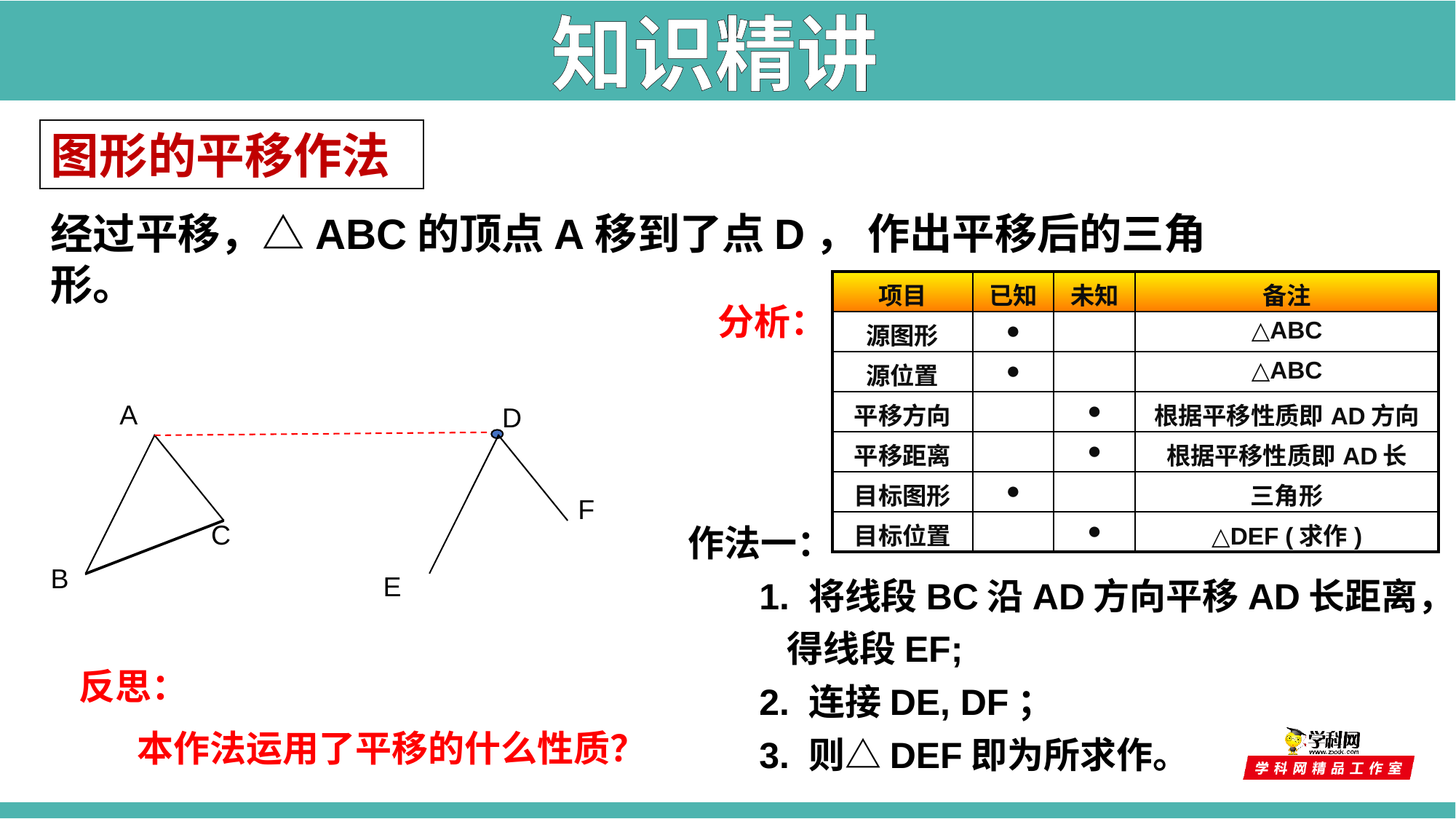

知识精讲
图形的平移作法
经过平移，△ABC的顶点A移到了点D， 作出平移后的三角形。
| 项目 | 已知 | 未知 | 备注 |
| --- | --- | --- | --- |
| 源图形 | ● |  | △ABC |
| 源位置 | ● |  | △ABC |
| 平移方向 |  | ● | 根据平移性质即AD方向 |
| 平移距离 |  | ● | 根据平移性质即AD长 |
| 目标图形 | ● |  | 三角形 |
| 目标位置 |  | ● | △DEF (求作) |
分析：
A
D

F
C

作法一：
       1. 将线段BC沿AD方向平移AD长距离，
           得线段EF;
       2. 连接DE, DF；
       3. 则△DEF即为所求作。
B
E
反思：
      本作法运用了平移的什么性质？